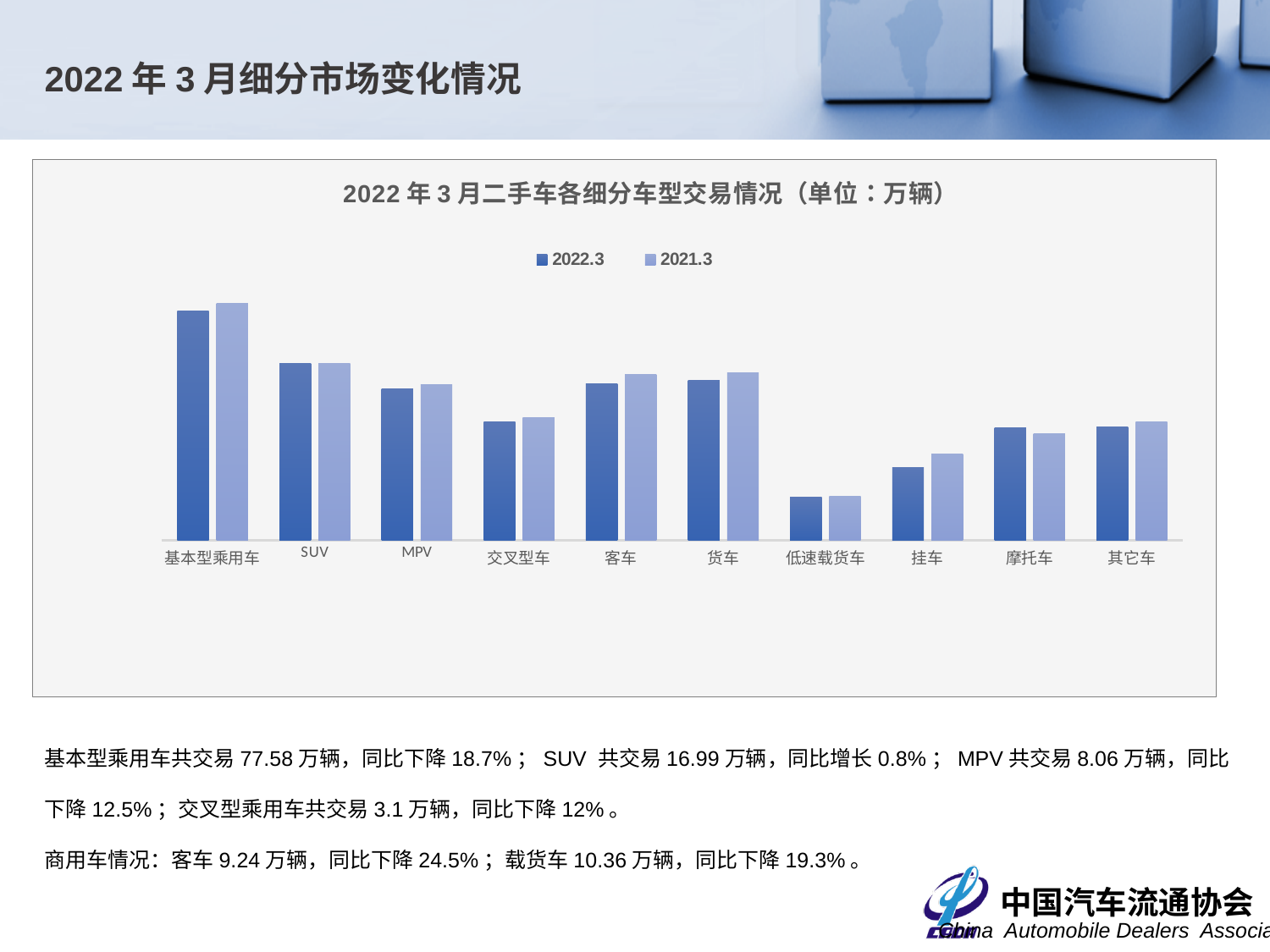

2022年3月细分市场变化情况

### Chart: 2022年3月二手车各细分车型交易情况（单位：万辆）

| Category | 2022.3 | 2021.3 |
|---|---|---|
| 基本型乘用车 | 77.5757 | 95.3866 |
| SUV | 16.9871 | 16.8472 |
| MPV | 8.0638 | 9.2137 |
| 交叉型车 | 3.1004 | 3.525 |
| 客车 | 9.2368 | 12.2385 |
| 货车 | 10.3627 | 12.8484 |
| 低速载货车 | 0.3485 | 0.3621 |
| 挂车 | 0.8247 | 1.232 |
| 摩托车 | 2.6202 | 2.1854 |
| 其它车 | 2.6937 | 3.063 |
基本型乘用车共交易77.58万辆，同比下降18.7%；SUV 共交易16.99万辆，同比增长0.8%；MPV共交易8.06万辆，同比下降12.5%；交叉型乘用车共交易3.1万辆，同比下降12%。
商用车情况：客车9.24万辆，同比下降24.5%；载货车10.36万辆，同比下降19.3%。